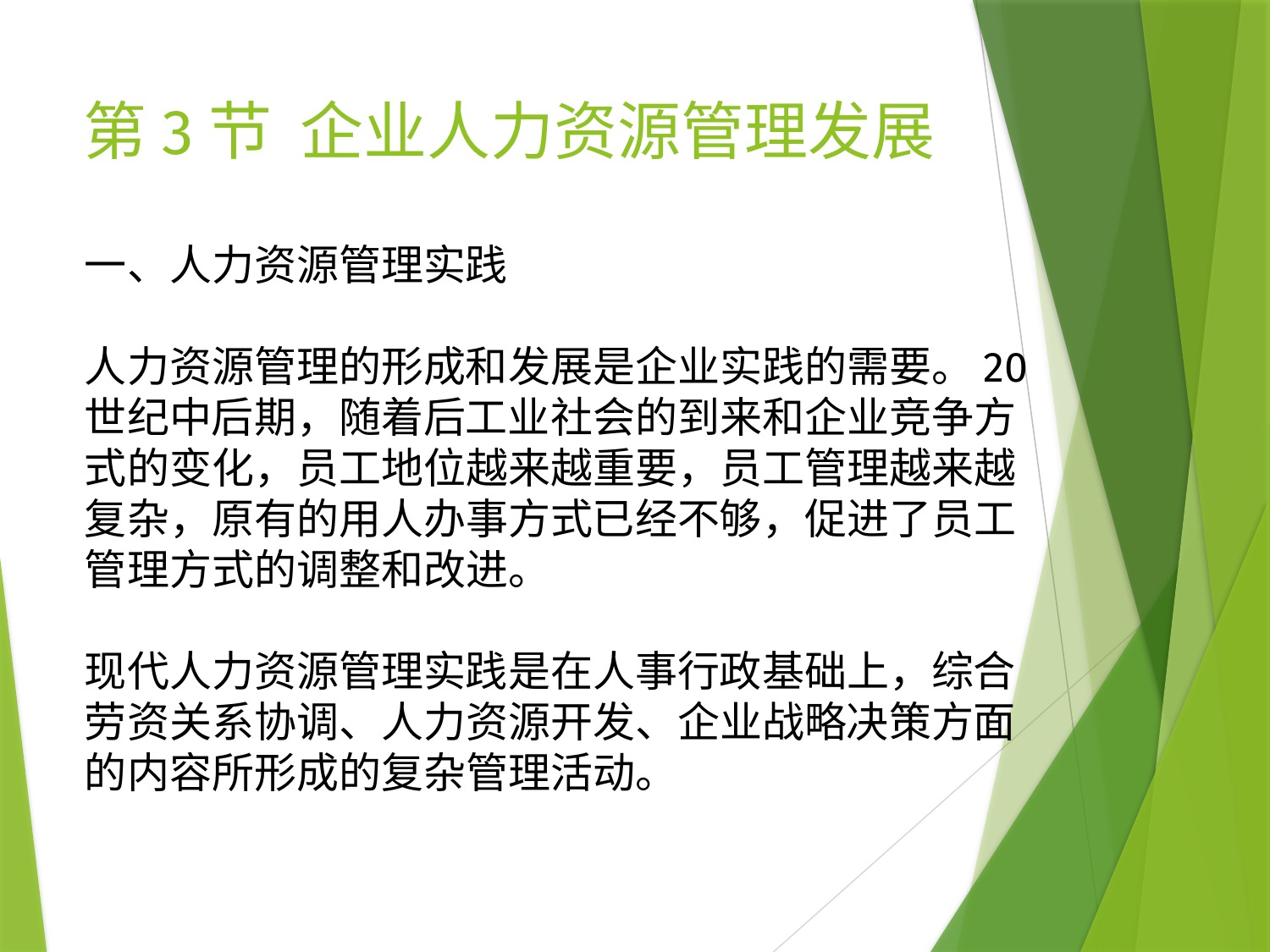

# 第3节  企业人力资源管理发展
一、人力资源管理实践

人力资源管理的形成和发展是企业实践的需要。20世纪中后期，随着后工业社会的到来和企业竞争方式的变化，员工地位越来越重要，员工管理越来越复杂，原有的用人办事方式已经不够，促进了员工管理方式的调整和改进。

现代人力资源管理实践是在人事行政基础上，综合劳资关系协调、人力资源开发、企业战略决策方面的内容所形成的复杂管理活动。